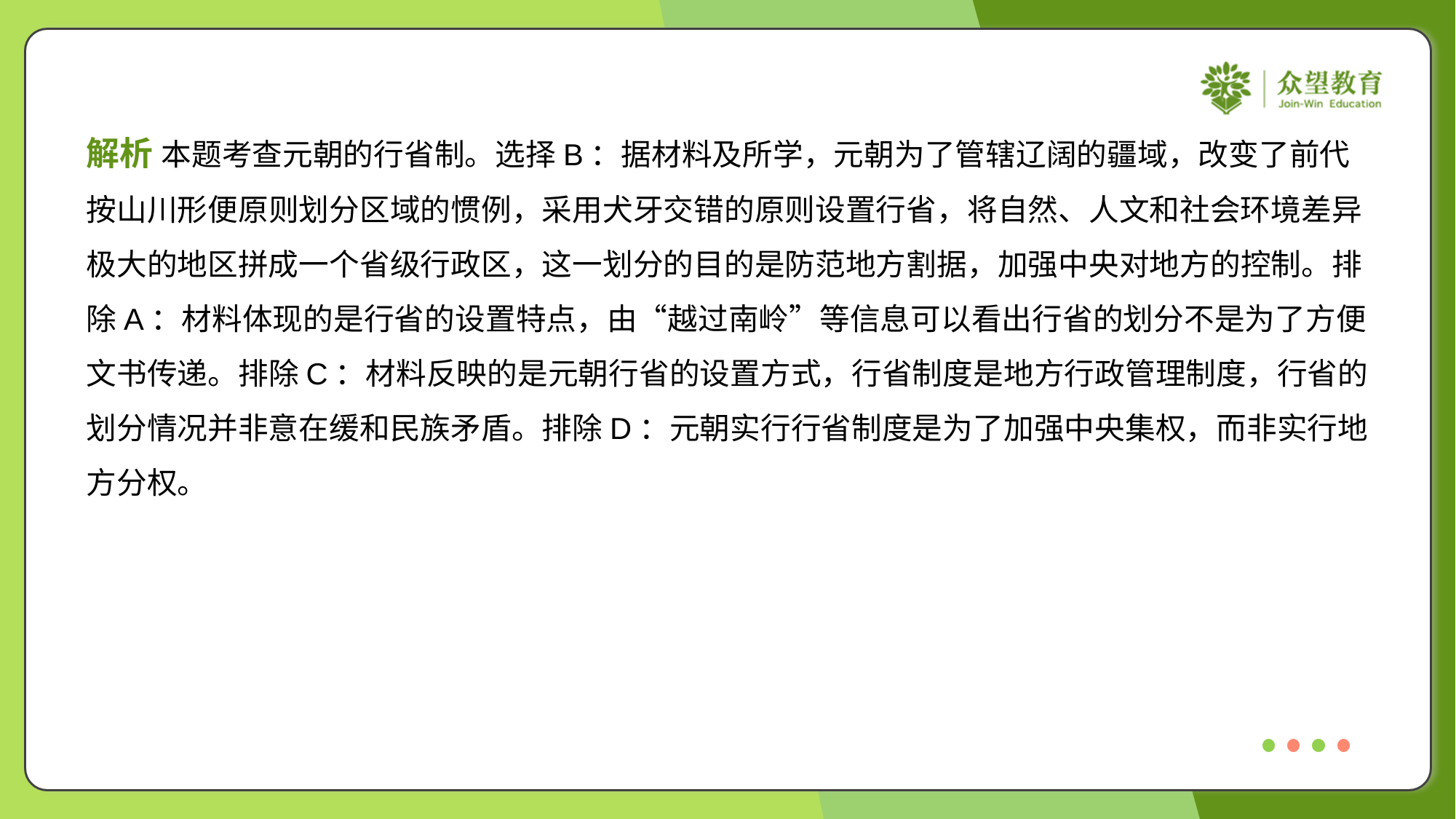

解析 本题考查元朝的行省制。选择B：据材料及所学，元朝为了管辖辽阔的疆域，改变了前代
按山川形便原则划分区域的惯例，采用犬牙交错的原则设置行省，将自然、人文和社会环境差异
极大的地区拼成一个省级行政区，这一划分的目的是防范地方割据，加强中央对地方的控制。排
除A：材料体现的是行省的设置特点，由“越过南岭”等信息可以看出行省的划分不是为了方便
文书传递。排除C：材料反映的是元朝行省的设置方式，行省制度是地方行政管理制度，行省的
划分情况并非意在缓和民族矛盾。排除D：元朝实行行省制度是为了加强中央集权，而非实行地
方分权。